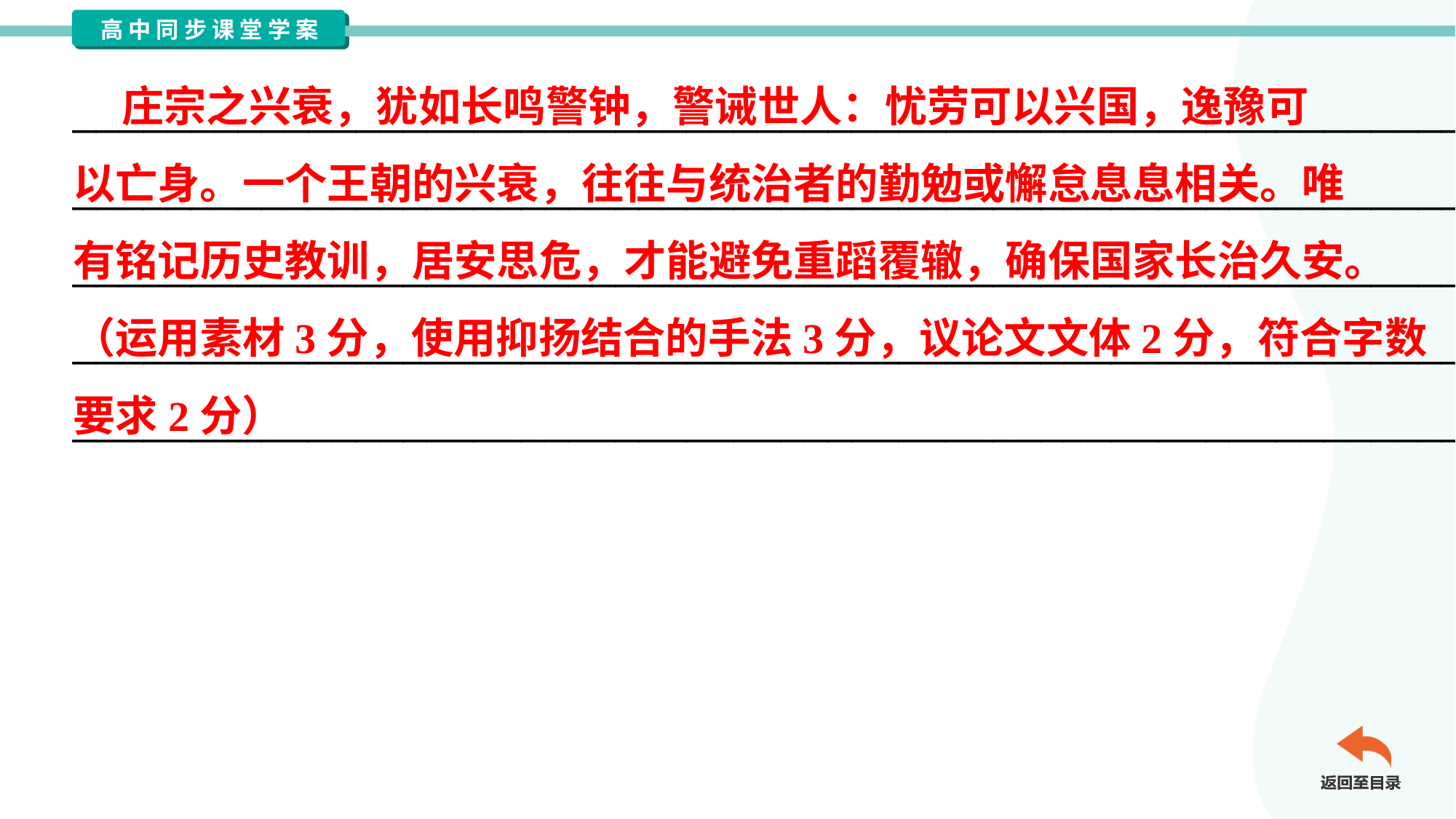

庄宗之兴衰，犹如长鸣警钟，警诫世人：忧劳可以兴国，逸豫可
以亡身。一个王朝的兴衰，往往与统治者的勤勉或懈怠息息相关。唯
有铭记历史教训，居安思危，才能避免重蹈覆辙，确保国家长治久安。
（运用素材3分，使用抑扬结合的手法3分，议论文文体2分，符合字数
要求2分）
_____________________________________________________________
_____________________________________________________________
_____________________________________________________________
_____________________________________________________________
_____________________________________________________________